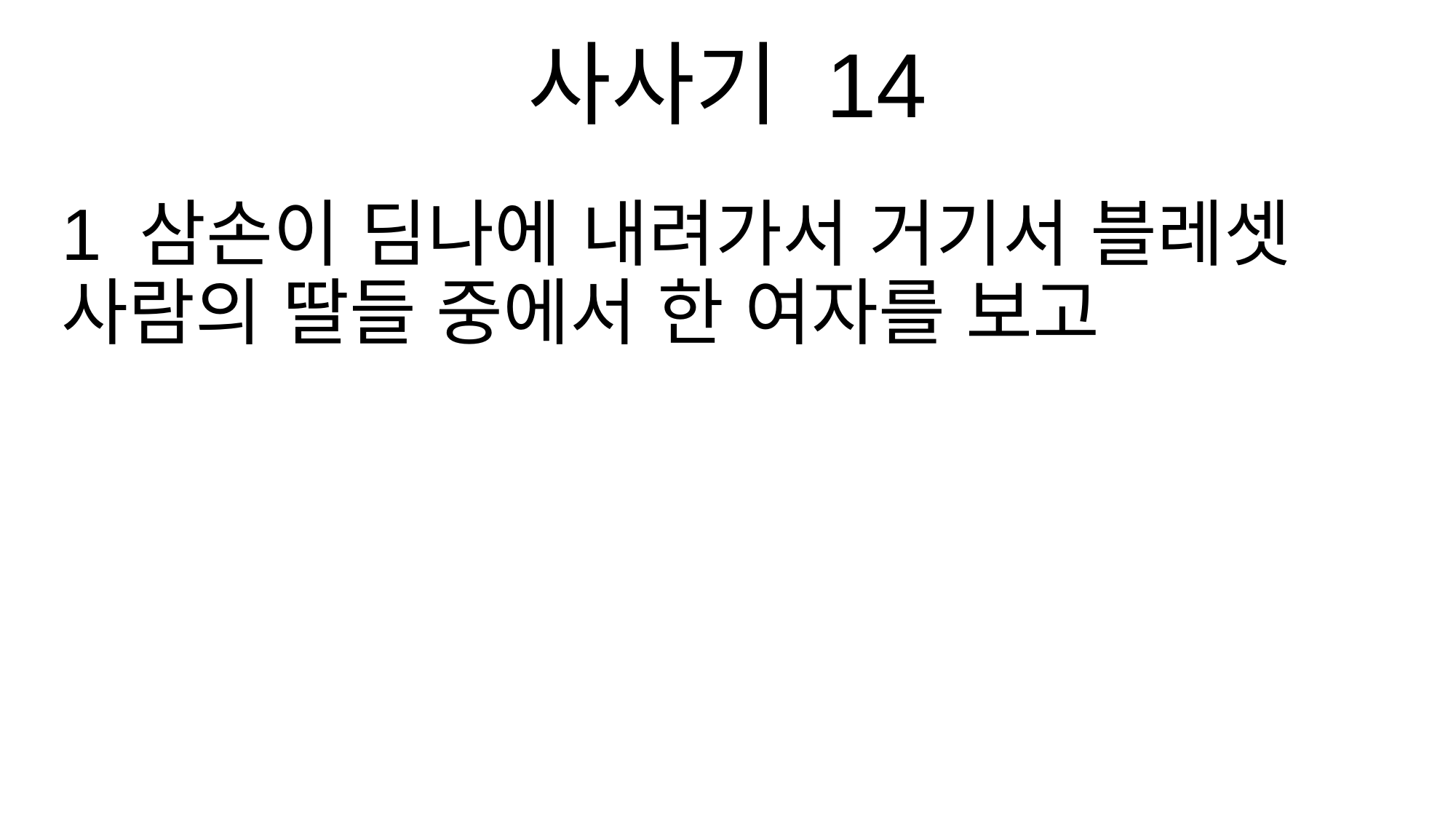

사사기 14
1 삼손이 딤나에 내려가서 거기서 블레셋 사람의 딸들 중에서 한 여자를 보고